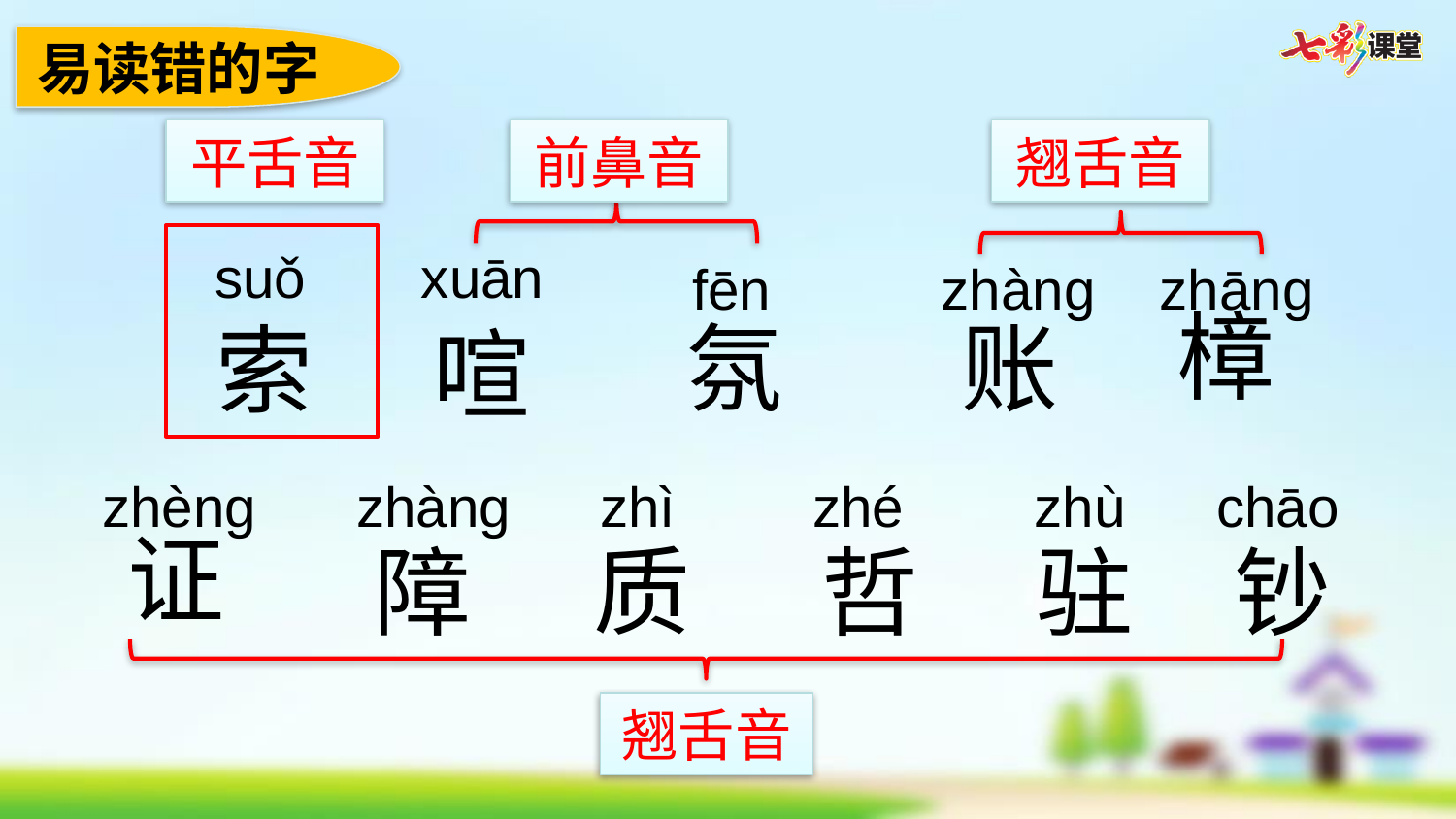

易读错的字

平舌音
前鼻音
翘舌音

suǒ
xuān
fēn
zhànɡ
zhānɡ
樟
氛
账
索
喧
zhènɡ
zhànɡ
zhì
zhé
zhù
chāo
证
质
障
哲
驻
钞
翘舌音